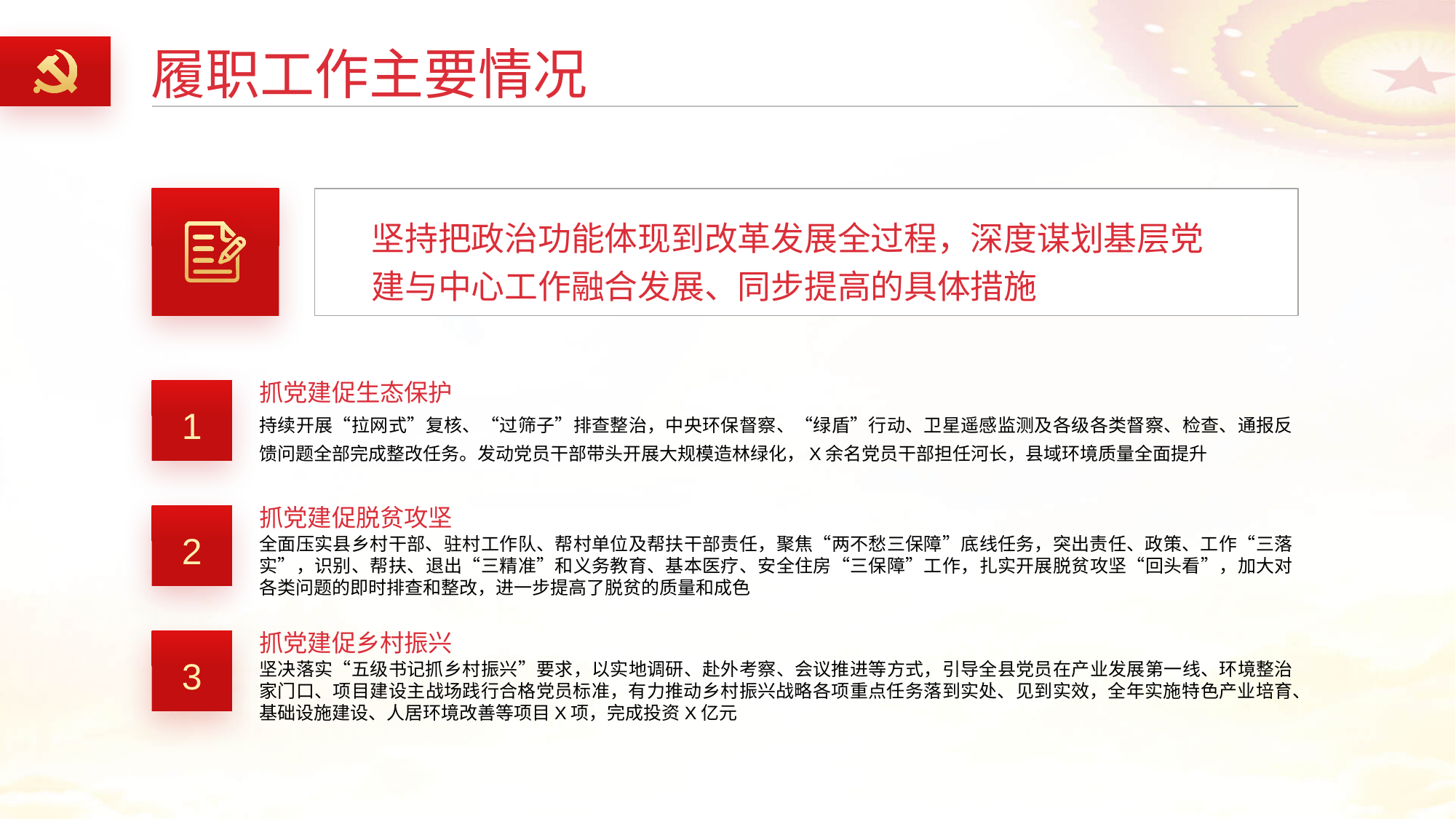

履职工作主要情况

坚持把政治功能体现到改革发展全过程，深度谋划基层党建与中心工作融合发展、同步提高的具体措施

抓党建促生态保护
1
持续开展“拉网式”复核、“过筛子”排查整治，中央环保督察、“绿盾”行动、卫星遥感监测及各级各类督察、检查、通报反馈问题全部完成整改任务。发动党员干部带头开展大规模造林绿化，X余名党员干部担任河长，县域环境质量全面提升
抓党建促脱贫攻坚
2
全面压实县乡村干部、驻村工作队、帮村单位及帮扶干部责任，聚焦“两不愁三保障”底线任务，突出责任、政策、工作“三落实”，识别、帮扶、退出“三精准”和义务教育、基本医疗、安全住房“三保障”工作，扎实开展脱贫攻坚“回头看”，加大对各类问题的即时排查和整改，进一步提高了脱贫的质量和成色
抓党建促乡村振兴
3
坚决落实“五级书记抓乡村振兴”要求，以实地调研、赴外考察、会议推进等方式，引导全县党员在产业发展第一线、环境整治家门口、项目建设主战场践行合格党员标准，有力推动乡村振兴战略各项重点任务落到实处、见到实效，全年实施特色产业培育、基础设施建设、人居环境改善等项目X项，完成投资X亿元